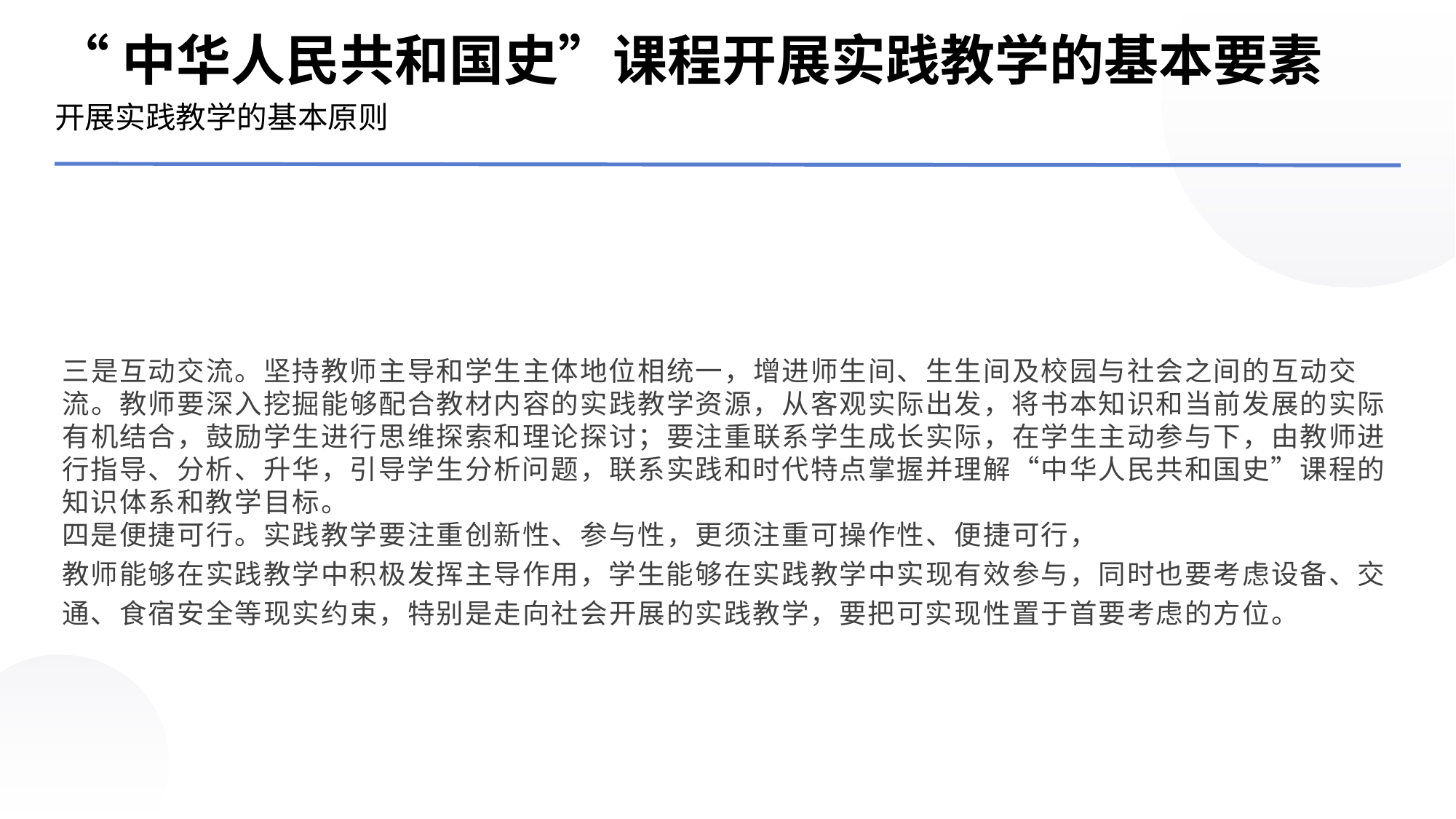

“中华人民共和国史”课程开展实践教学的基本要素
开展实践教学的基本原则
三是互动交流。坚持教师主导和学生主体地位相统一，增进师生间、生生间及校园与社会之间的互动交流。教师要深入挖掘能够配合教材内容的实践教学资源，从客观实际出发，将书本知识和当前发展的实际有机结合，鼓励学生进行思维探索和理论探讨；要注重联系学生成长实际，在学生主动参与下，由教师进行指导、分析、升华，引导学生分析问题，联系实践和时代特点掌握并理解“中华人民共和国史”课程的知识体系和教学目标。
四是便捷可行。实践教学要注重创新性、参与性，更须注重可操作性、便捷可行，
教师能够在实践教学中积极发挥主导作用，学生能够在实践教学中实现有效参与，同时也要考虑设备、交通、食宿安全等现实约束，特别是走向社会开展的实践教学，要把可实现性置于首要考虑的方位。